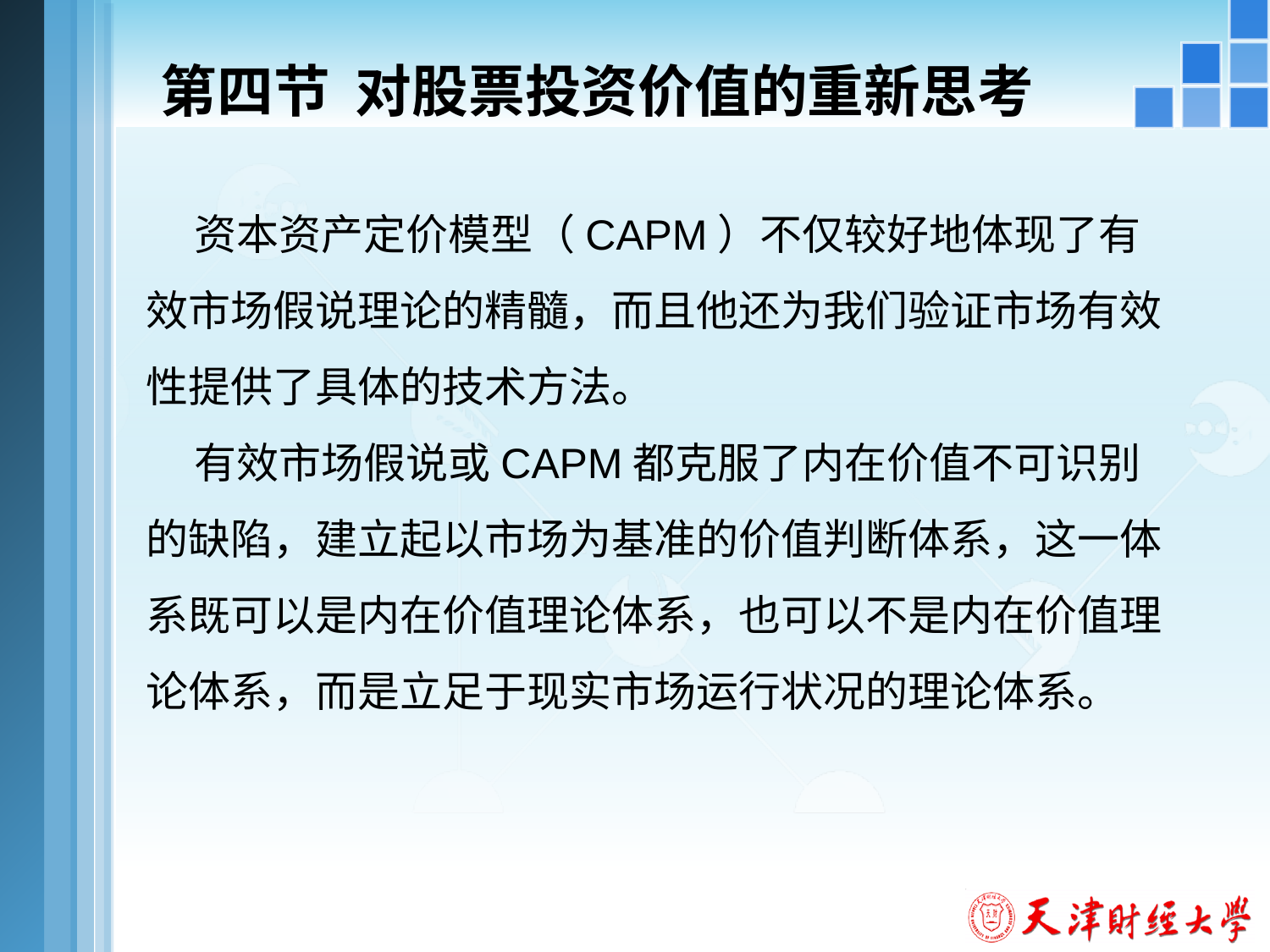

第四节  对股票投资价值的重新思考
    资本资产定价模型（CAPM）不仅较好地体现了有效市场假说理论的精髓，而且他还为我们验证市场有效性提供了具体的技术方法。
    有效市场假说或CAPM都克服了内在价值不可识别的缺陷，建立起以市场为基准的价值判断体系，这一体系既可以是内在价值理论体系，也可以不是内在价值理论体系，而是立足于现实市场运行状况的理论体系。